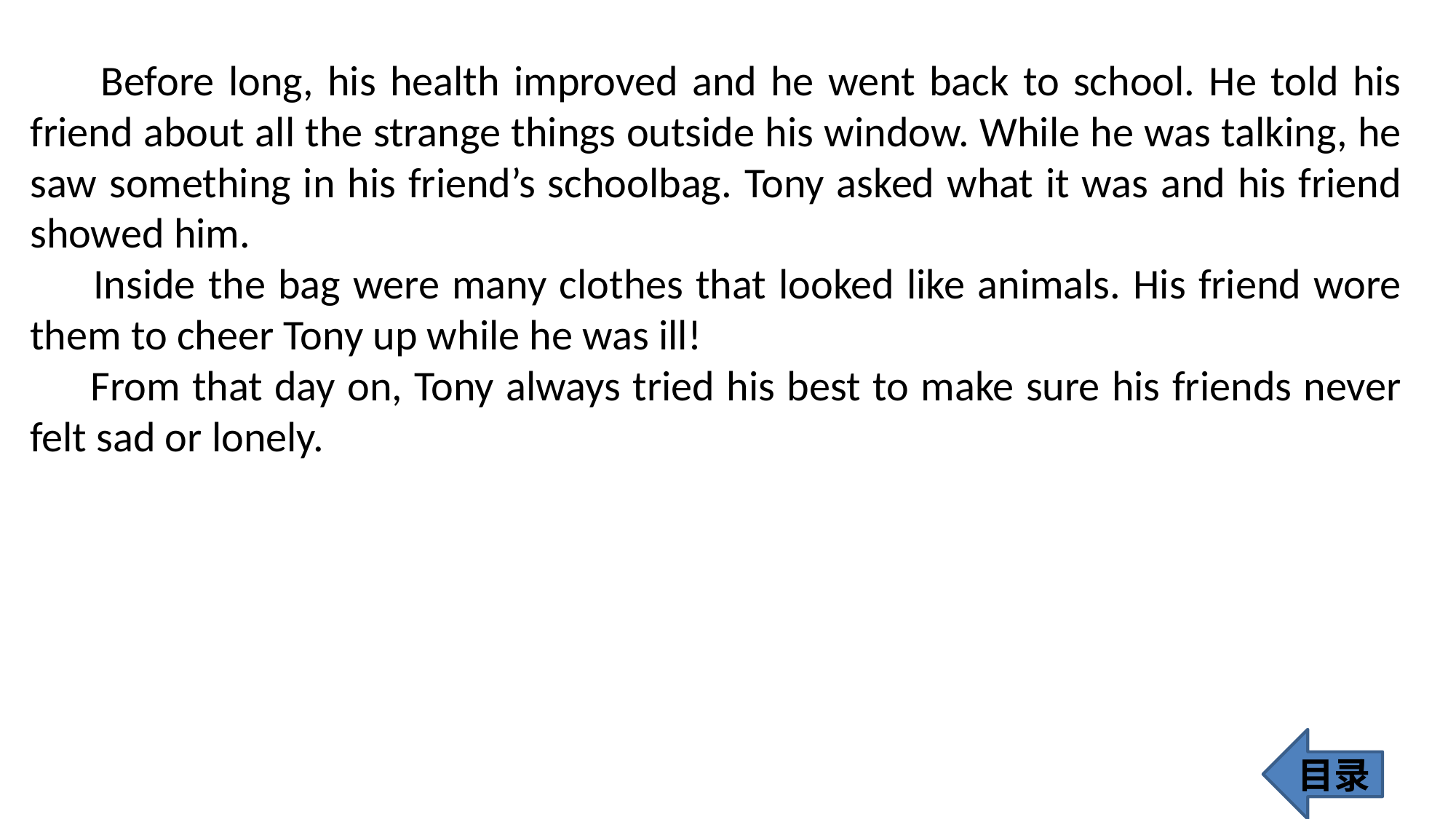

Before long, his health improved and he went back to school. He told his friend about all the strange things outside his window. While he was talking, he saw something in his friend’s schoolbag. Tony asked what it was and his friend showed him.
     Inside the bag were many clothes that looked like animals. His friend wore them to cheer Tony up while he was ill!
     From that day on, Tony always tried his best to make sure his friends never felt sad or lonely.
目录
214